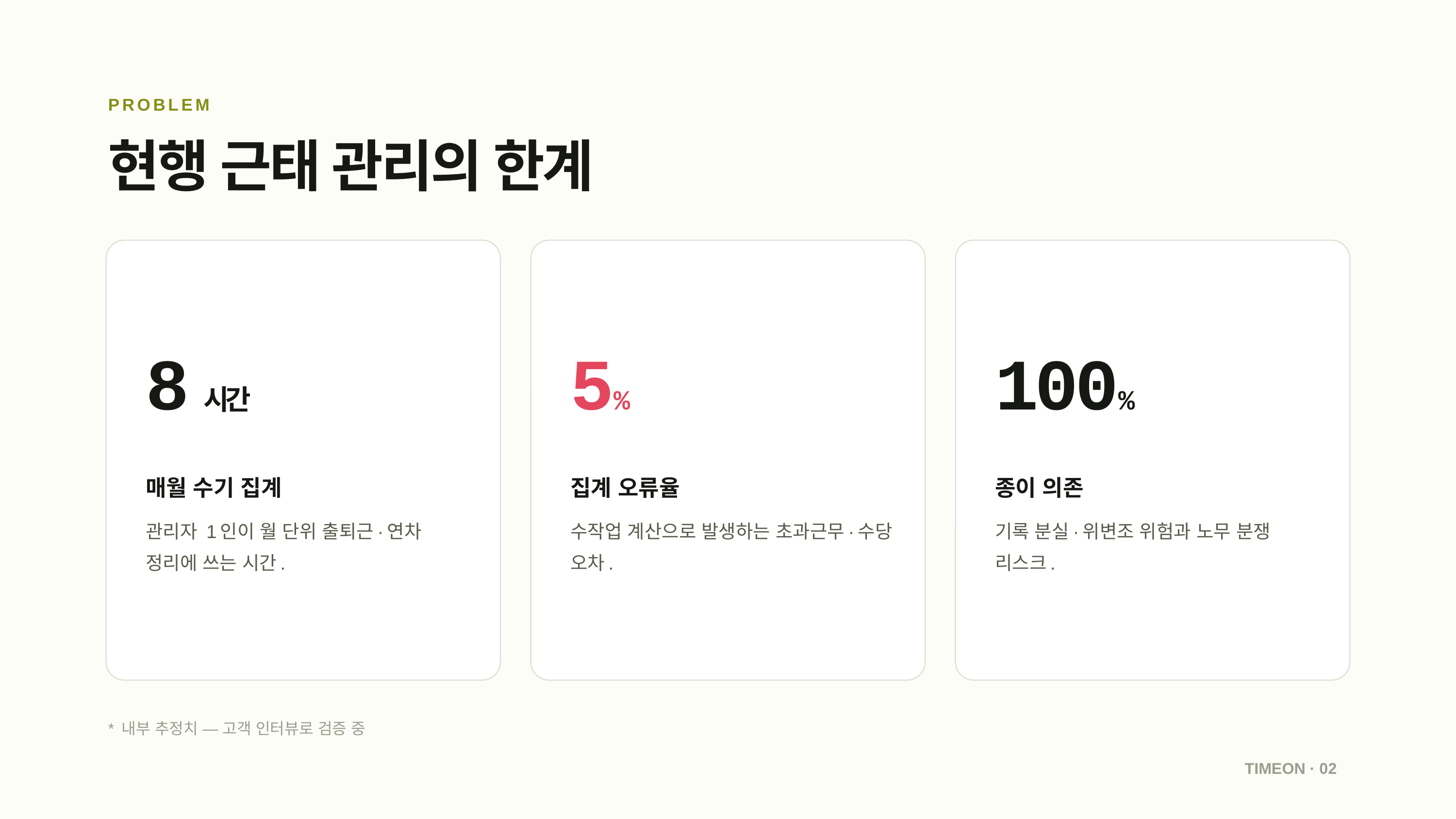

PROBLEM
현행 근태 관리의 한계

8시간
5%
100%
매월 수기 집계
집계 오류율
종이 의존
관리자 1인이 월 단위 출퇴근·연차 정리에 쓰는 시간.
수작업 계산으로 발생하는 초과근무·수당 오차.
기록 분실·위변조 위험과 노무 분쟁 리스크.
* 내부 추정치 — 고객 인터뷰로 검증 중
TIMEON · 02